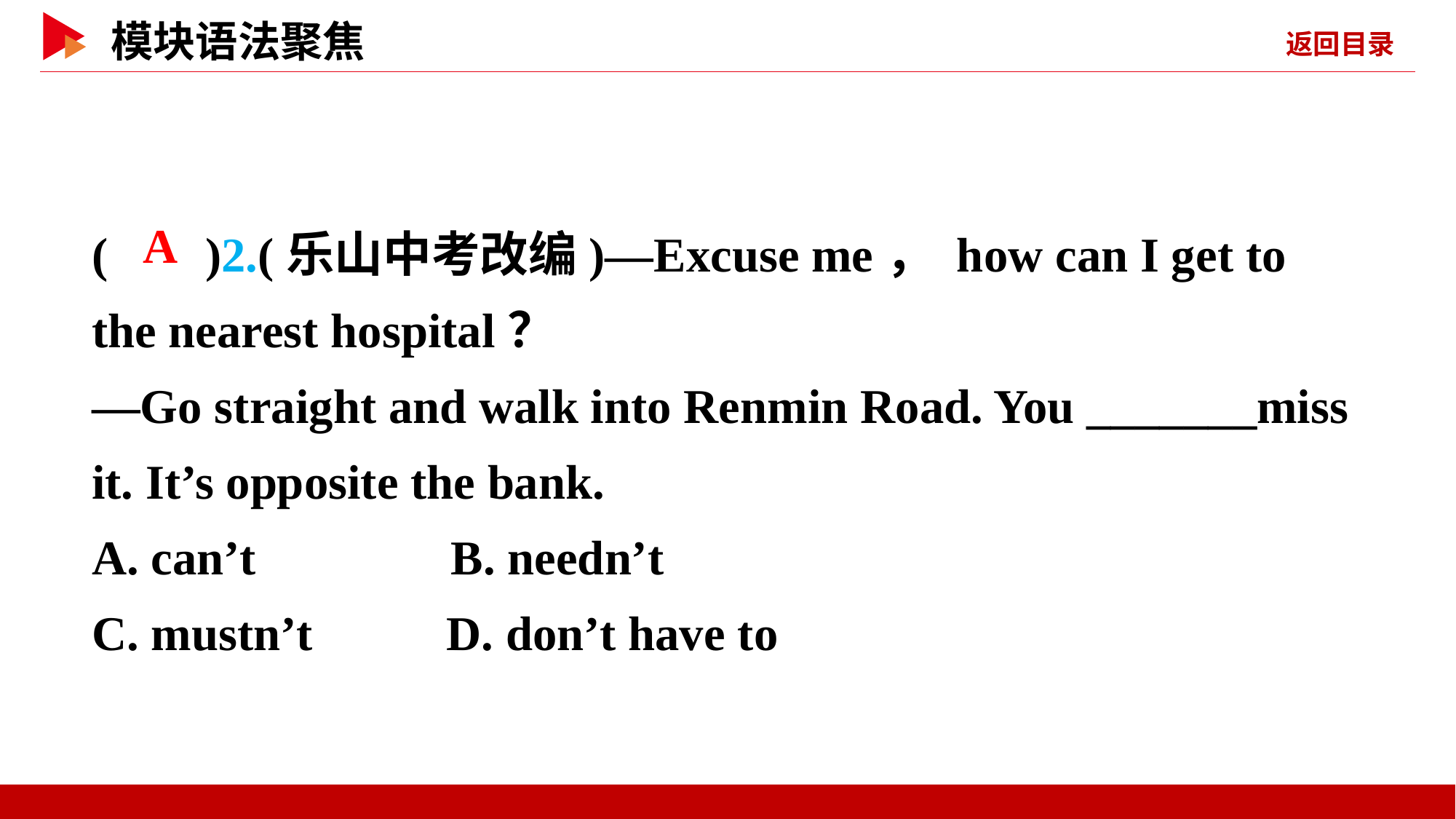

(        )2.(乐山中考改编)—Excuse me， how can I get to the nearest hospital？
—Go straight and walk into Renmin Road. You _______miss it. It’s opposite the bank.
A. can’t                B. needn’t
C. mustn’t           D. don’t have to
   A